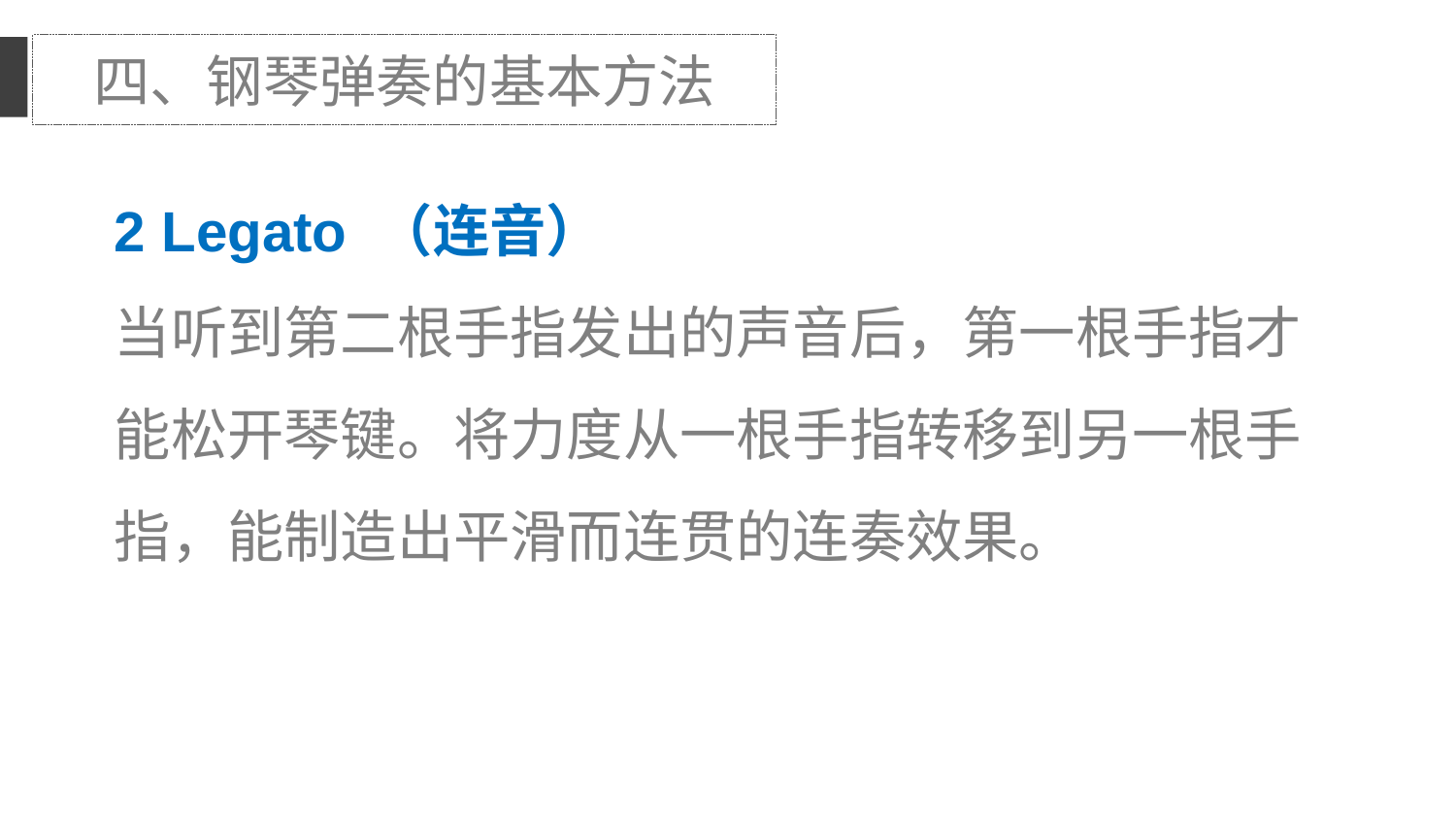

四、钢琴弹奏的基本方法
2 Legato （连音）
当听到第二根手指发出的声音后，第一根手指才能松开琴键。将力度从一根手指转移到另一根手指，能制造出平滑而连贯的连奏效果。